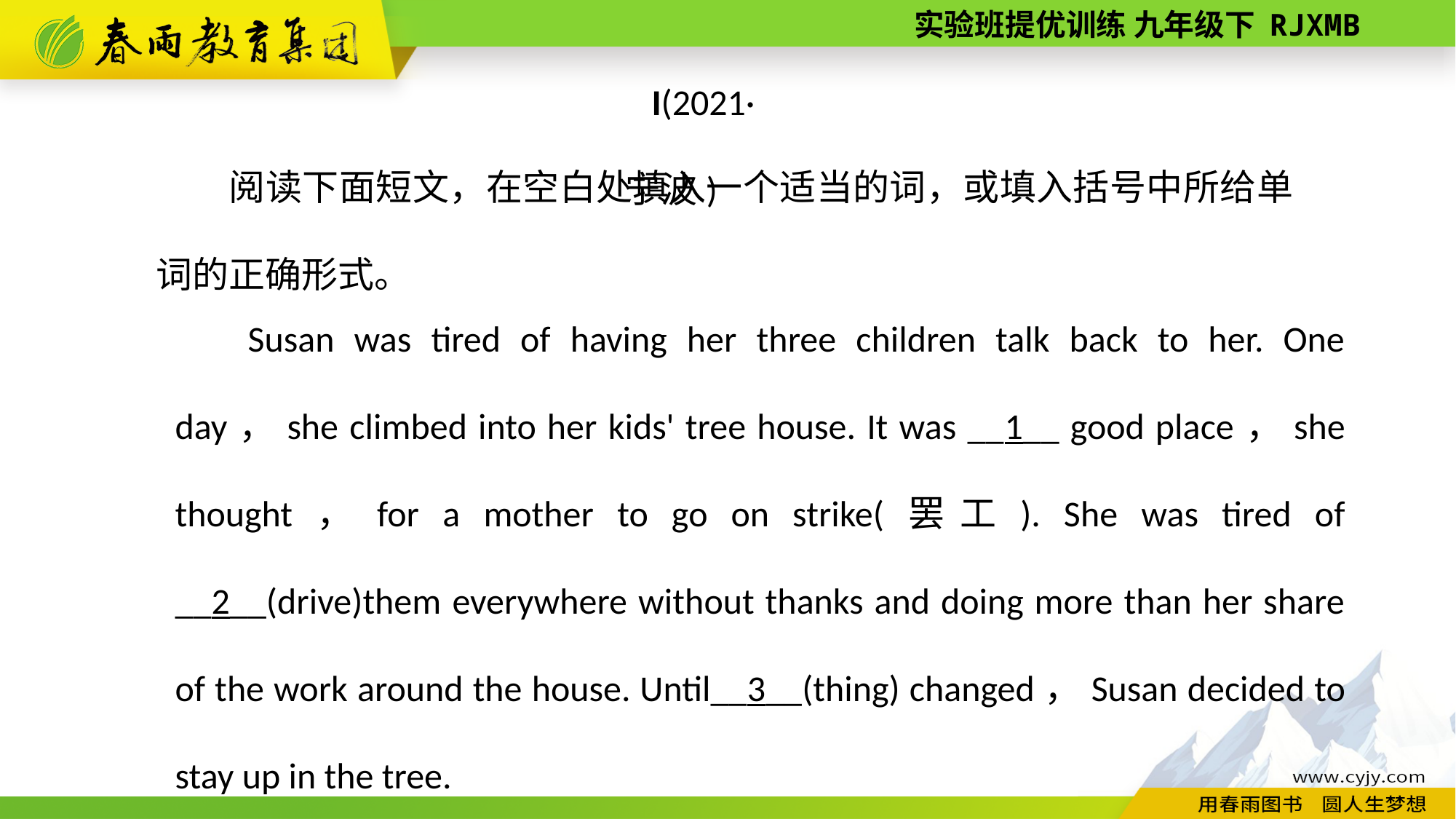

I(2021·宁波)
阅读下面短文，在空白处填入一个适当的词，或填入括号中所给单词的正确形式。
Susan was tired of having her three children talk back to her. One day，she climbed into her kids' tree house. It was __1__ good place，she thought，for a mother to go on strike(罢工). She was tired of __2__(drive)them everywhere without thanks and doing more than her share of the work around the house. Until__3__(thing) changed，Susan decided to stay up in the tree.